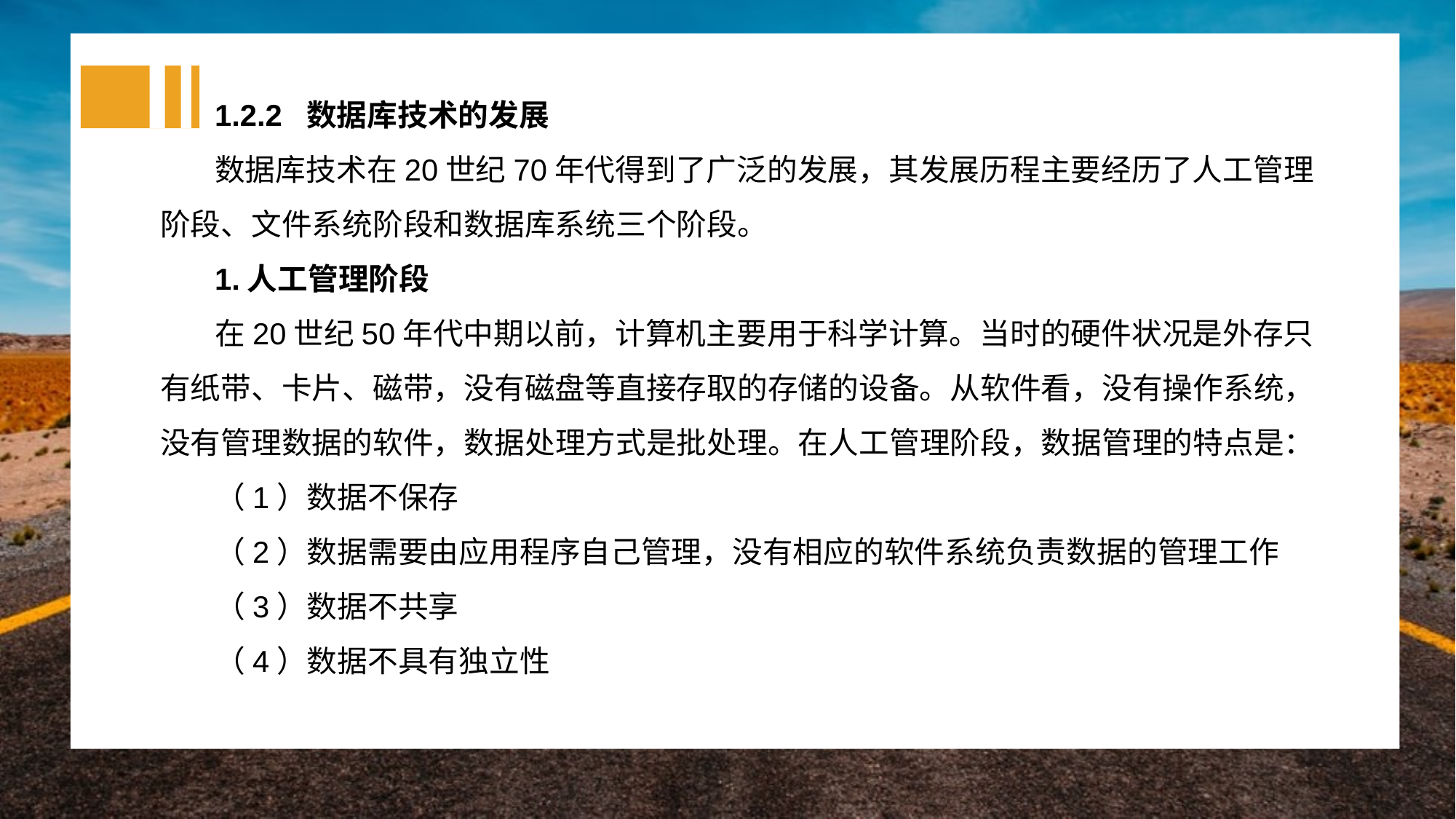

1.2.2  数据库技术的发展
数据库技术在20世纪70年代得到了广泛的发展，其发展历程主要经历了人工管理阶段、文件系统阶段和数据库系统三个阶段。
1.人工管理阶段
在20世纪50年代中期以前，计算机主要用于科学计算。当时的硬件状况是外存只有纸带、卡片、磁带，没有磁盘等直接存取的存储的设备。从软件看，没有操作系统，没有管理数据的软件，数据处理方式是批处理。在人工管理阶段，数据管理的特点是：
（1）数据不保存
（2）数据需要由应用程序自己管理，没有相应的软件系统负责数据的管理工作
（3）数据不共享
（4）数据不具有独立性